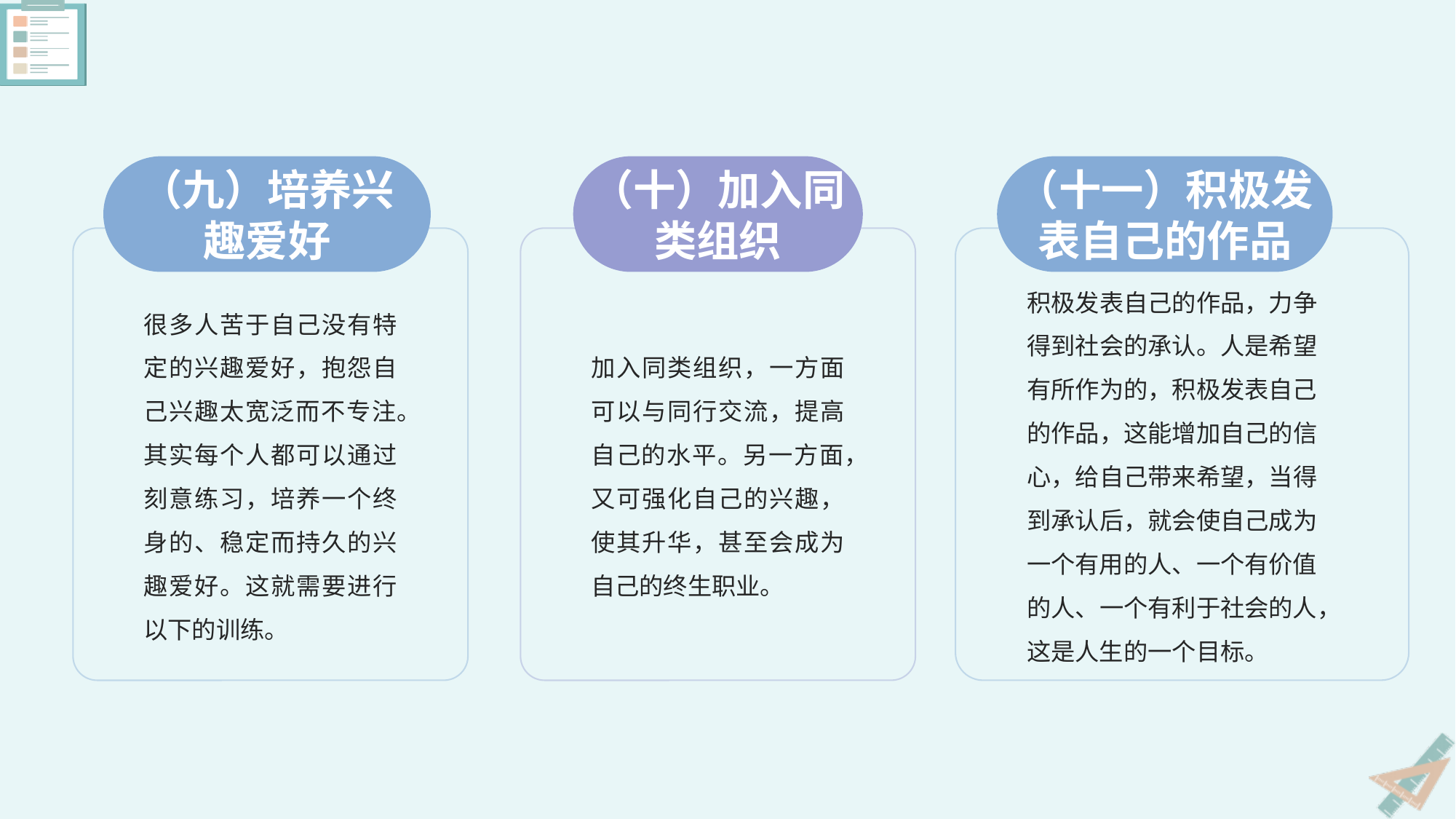

（九）培养兴趣爱好
（十）加入同类组织
（十一）积极发表自己的作品
很多人苦于自己没有特定的兴趣爱好，抱怨自己兴趣太宽泛而不专注。其实每个人都可以通过刻意练习，培养一个终身的、稳定而持久的兴趣爱好。这就需要进行以下的训练。
加入同类组织，一方面可以与同行交流，提高自己的水平。另一方面，又可强化自己的兴趣，使其升华，甚至会成为自己的终生职业。
积极发表自己的作品，力争得到社会的承认。人是希望有所作为的，积极发表自己的作品，这能增加自己的信心，给自己带来希望，当得到承认后，就会使自己成为一个有用的人、一个有价值的人、一个有利于社会的人，这是人生的一个目标。